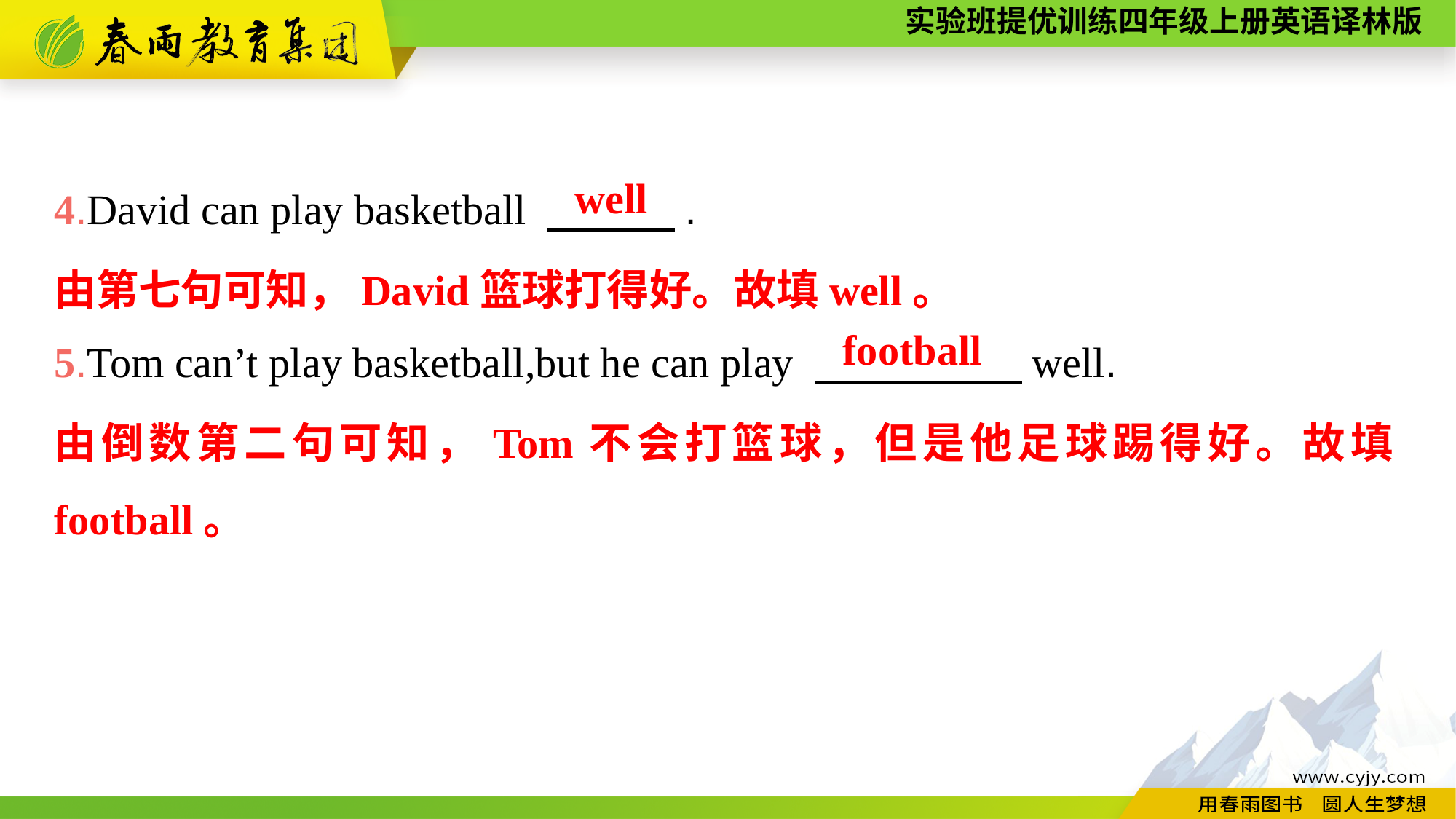

4.David can play basketball 　　　.

5.Tom can’t play basketball,but he can play 　　    　　well.
well
由第七句可知，David篮球打得好。故填well。
football
由倒数第二句可知，Tom不会打篮球，但是他足球踢得好。故填football。